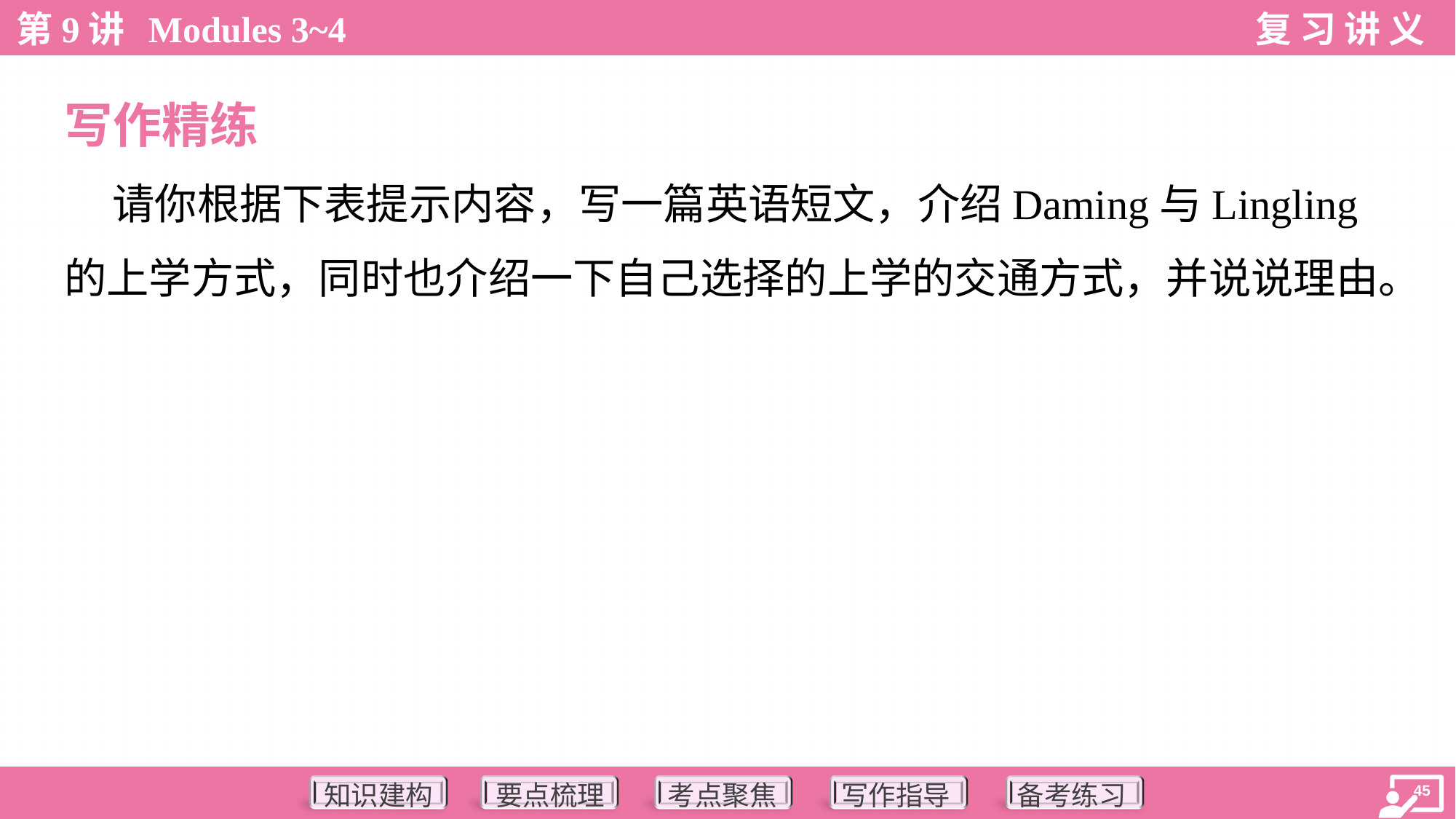

写作精练
    请你根据下表提示内容，写一篇英语短文，介绍Daming与Lingling
的上学方式，同时也介绍一下自己选择的上学的交通方式，并说说理由。